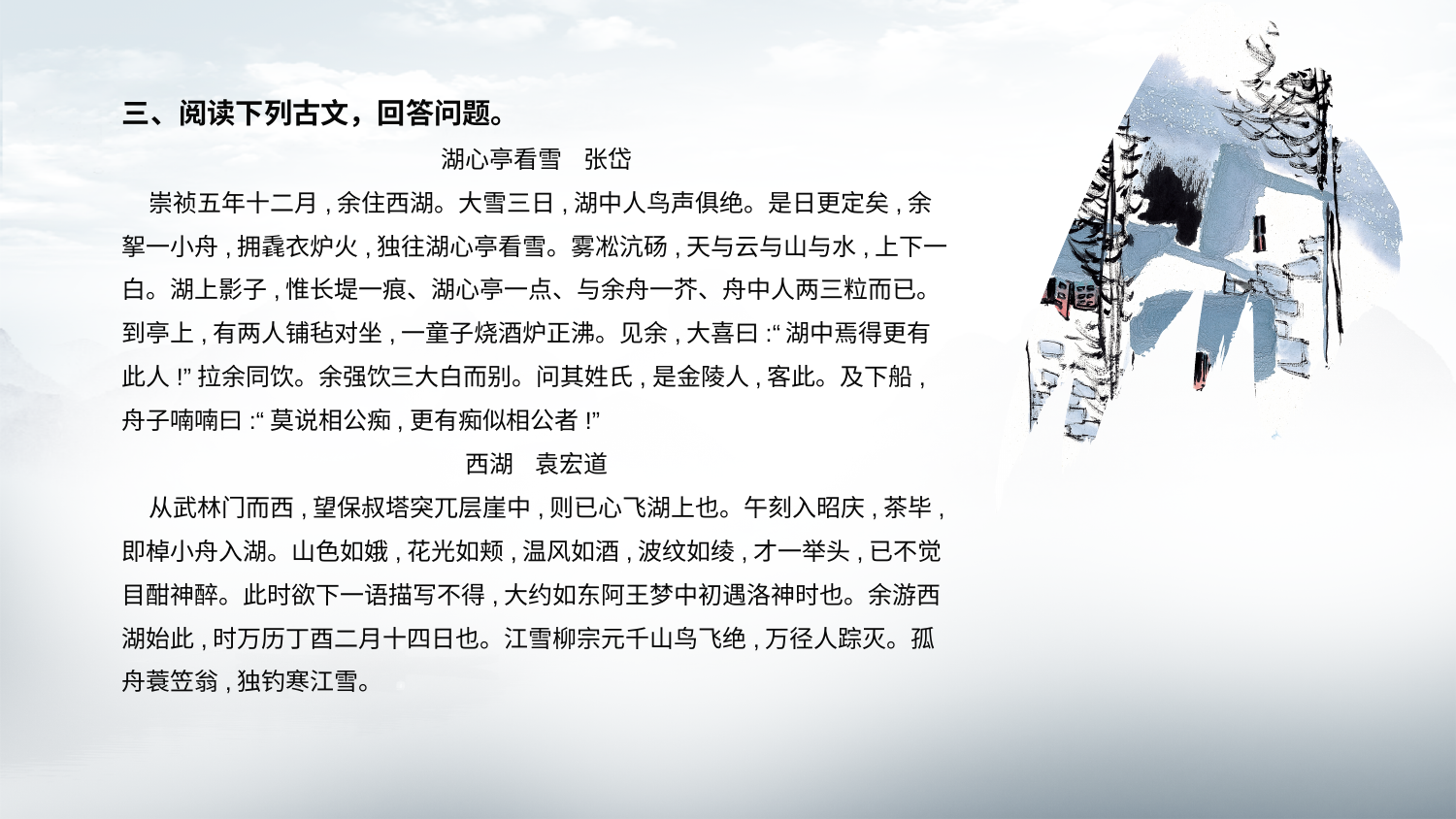

三、阅读下列古文，回答问题。
湖心亭看雪    张岱
    崇祯五年十二月,余住西湖。大雪三日,湖中人鸟声俱绝。是日更定矣,余挐一小舟,拥毳衣炉火,独往湖心亭看雪。雾凇沆砀,天与云与山与水,上下一白。湖上影子,惟长堤一痕、湖心亭一点、与余舟一芥、舟中人两三粒而已。
到亭上,有两人铺毡对坐,一童子烧酒炉正沸。见余,大喜曰:“湖中焉得更有此人!”拉余同饮。余强饮三大白而别。问其姓氏,是金陵人,客此。及下船,舟子喃喃曰:“莫说相公痴,更有痴似相公者!”
西湖    袁宏道
    从武林门而西,望保叔塔突兀层崖中,则已心飞湖上也。午刻入昭庆,茶毕,即棹小舟入湖。山色如娥,花光如颊,温风如酒,波纹如绫,才一举头,已不觉目酣神醉。此时欲下一语描写不得,大约如东阿王梦中初遇洛神时也。余游西湖始此,时万历丁酉二月十四日也。江雪柳宗元千山鸟飞绝,万径人踪灭。孤舟蓑笠翁,独钓寒江雪。